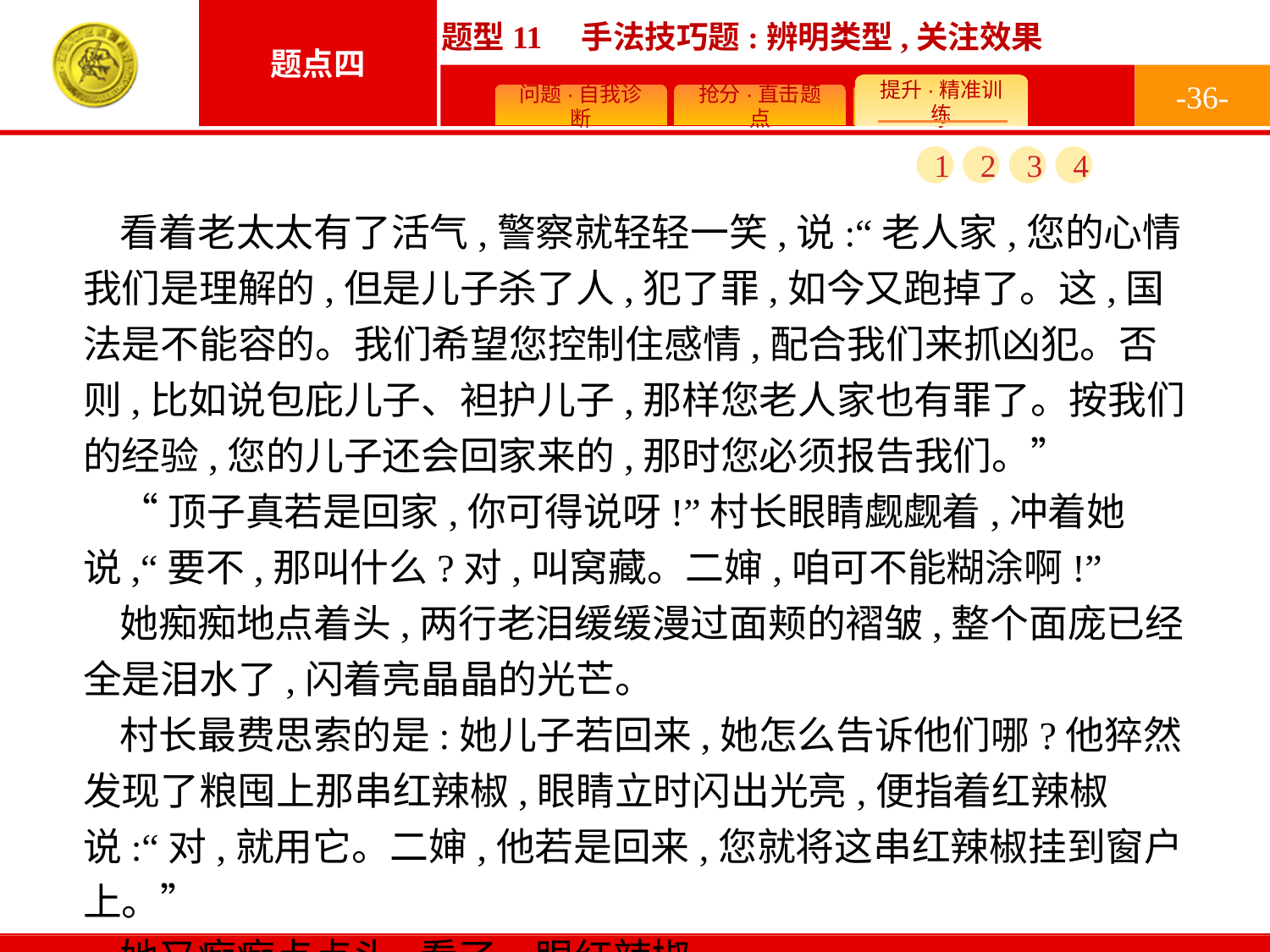

-36-
1
2
3
4
看着老太太有了活气,警察就轻轻一笑,说:“老人家,您的心情我们是理解的,但是儿子杀了人,犯了罪,如今又跑掉了。这,国法是不能容的。我们希望您控制住感情,配合我们来抓凶犯。否则,比如说包庇儿子、袒护儿子,那样您老人家也有罪了。按我们的经验,您的儿子还会回家来的,那时您必须报告我们。”
“顶子真若是回家,你可得说呀!”村长眼睛觑觑着,冲着她说,“要不,那叫什么?对,叫窝藏。二婶,咱可不能糊涂啊!”
她痴痴地点着头,两行老泪缓缓漫过面颊的褶皱,整个面庞已经全是泪水了,闪着亮晶晶的光芒。
村长最费思索的是:她儿子若回来,她怎么告诉他们哪?他猝然发现了粮囤上那串红辣椒,眼睛立时闪出光亮,便指着红辣椒说:“对,就用它。二婶,他若是回来,您就将这串红辣椒挂到窗户上。”
她又痴痴点点头,看了一眼红辣椒。